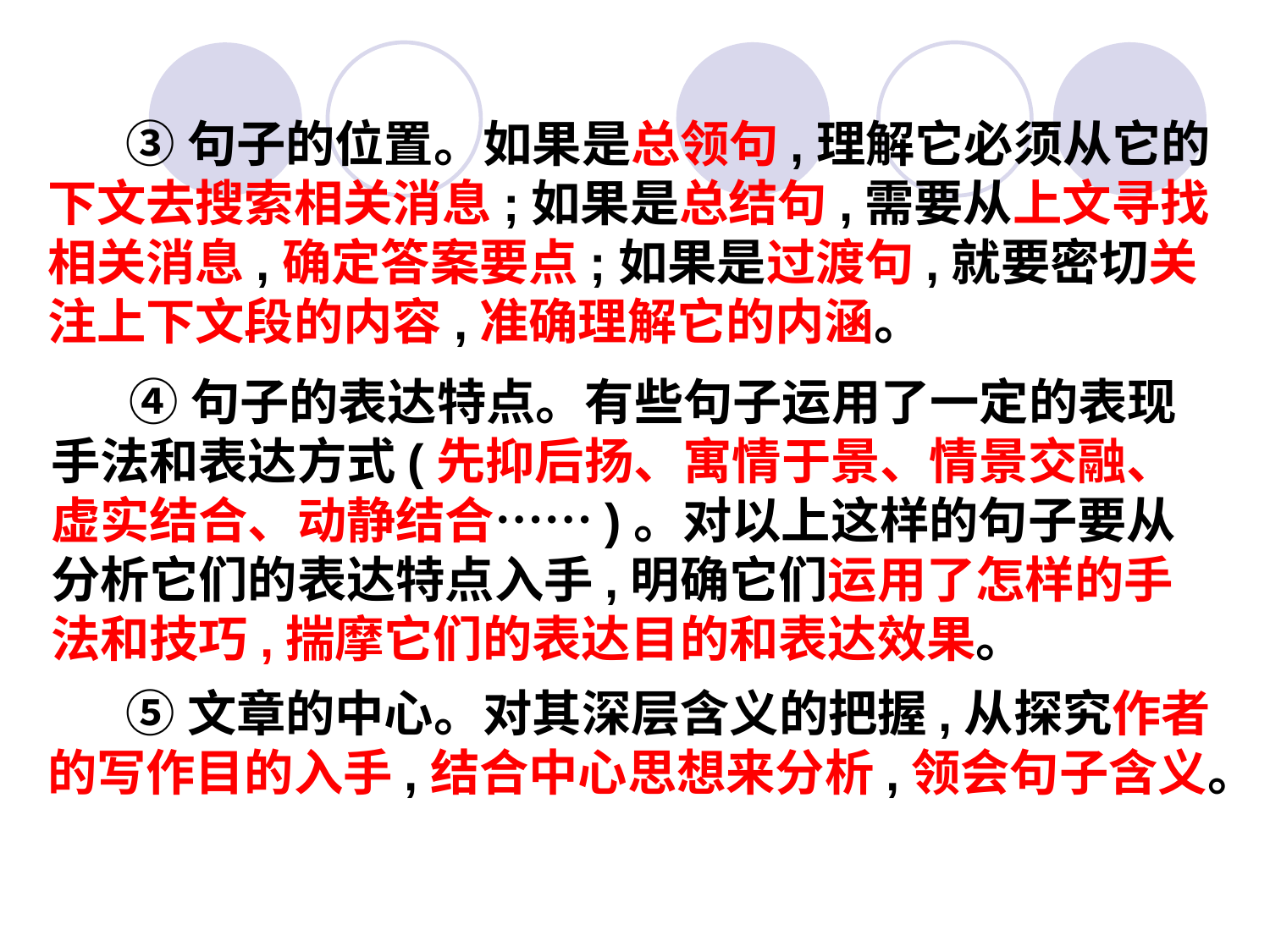

③句子的位置。如果是总领句,理解它必须从它的下文去搜索相关消息;如果是总结句,需要从上文寻找相关消息,确定答案要点;如果是过渡句,就要密切关注上下文段的内容,准确理解它的内涵。
       ④句子的表达特点。有些句子运用了一定的表现手法和表达方式(先抑后扬、寓情于景、情景交融、虚实结合、动静结合……)。对以上这样的句子要从分析它们的表达特点入手,明确它们运用了怎样的手法和技巧,揣摩它们的表达目的和表达效果。
       ⑤文章的中心。对其深层含义的把握,从探究作者的写作目的入手,结合中心思想来分析,领会句子含义。